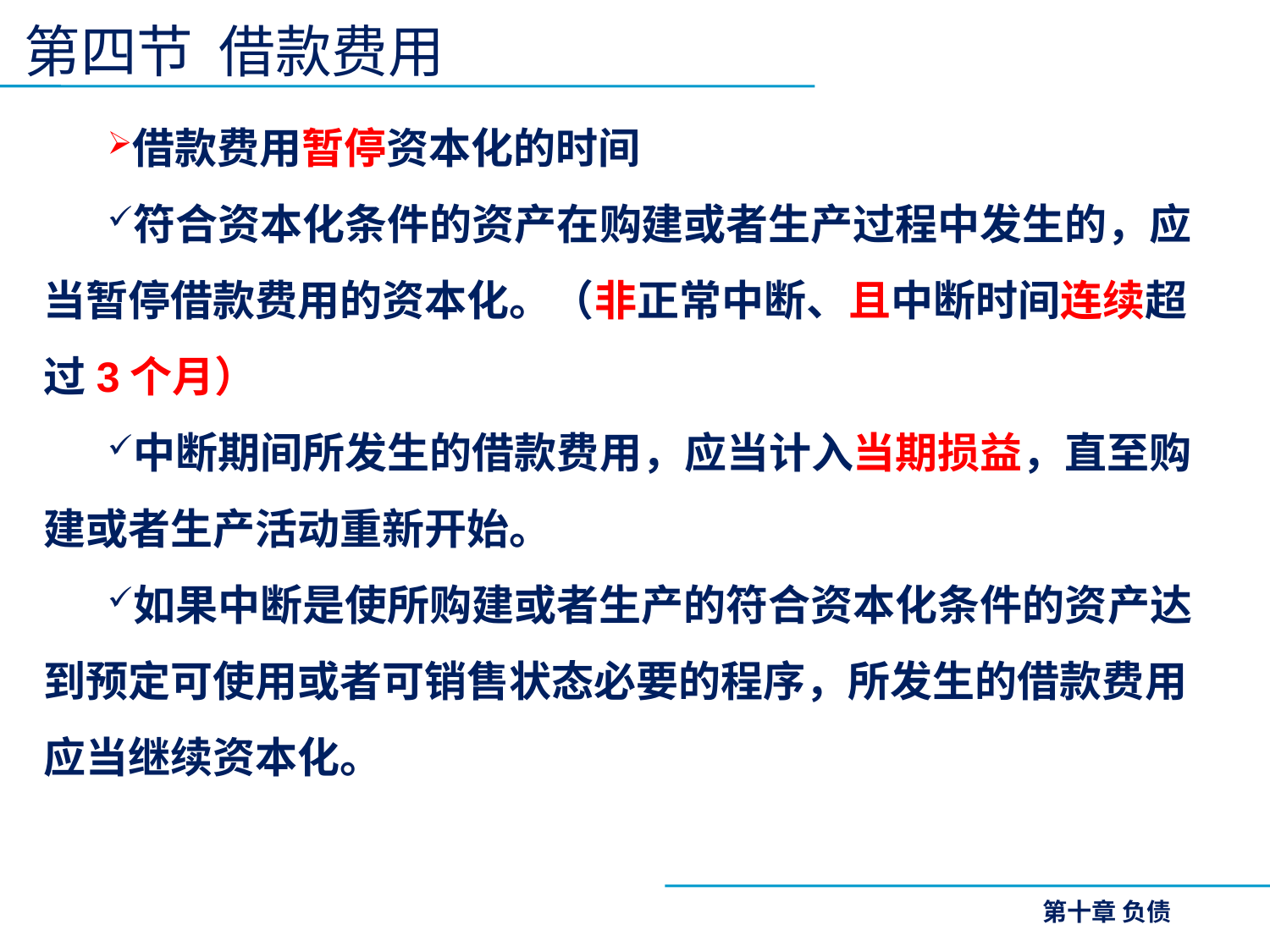

# 第四节  借款费用
借款费用暂停资本化的时间
符合资本化条件的资产在购建或者生产过程中发生的，应当暂停借款费用的资本化。（非正常中断、且中断时间连续超过3个月）
中断期间所发生的借款费用，应当计入当期损益，直至购建或者生产活动重新开始。
如果中断是使所购建或者生产的符合资本化条件的资产达到预定可使用或者可销售状态必要的程序，所发生的借款费用应当继续资本化。